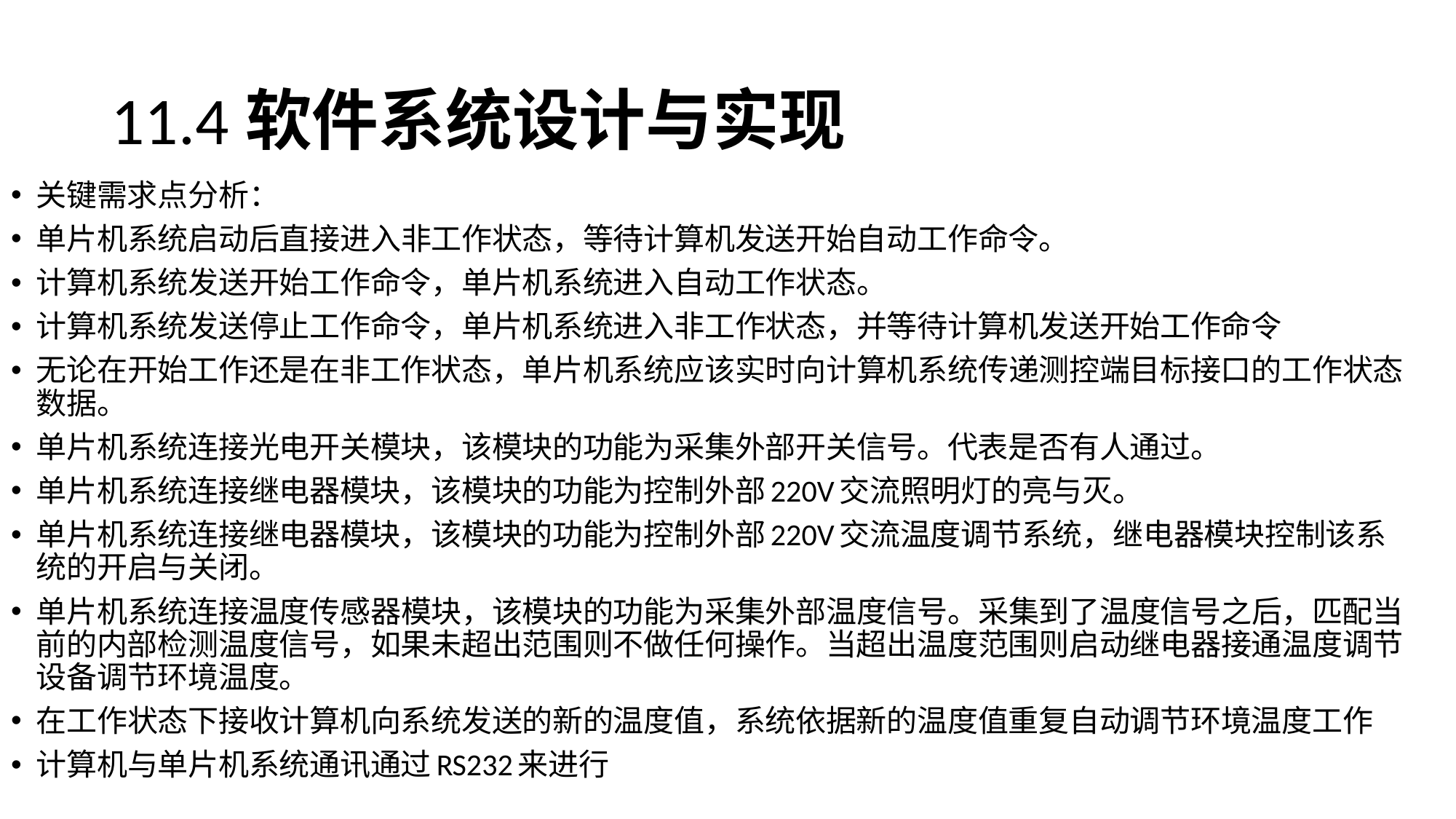

# 11.4软件系统设计与实现
关键需求点分析：
单片机系统启动后直接进入非工作状态，等待计算机发送开始自动工作命令。
计算机系统发送开始工作命令，单片机系统进入自动工作状态。
计算机系统发送停止工作命令，单片机系统进入非工作状态，并等待计算机发送开始工作命令
无论在开始工作还是在非工作状态，单片机系统应该实时向计算机系统传递测控端目标接口的工作状态数据。
单片机系统连接光电开关模块，该模块的功能为采集外部开关信号。代表是否有人通过。
单片机系统连接继电器模块，该模块的功能为控制外部220V交流照明灯的亮与灭。
单片机系统连接继电器模块，该模块的功能为控制外部220V交流温度调节系统，继电器模块控制该系统的开启与关闭。
单片机系统连接温度传感器模块，该模块的功能为采集外部温度信号。采集到了温度信号之后，匹配当前的内部检测温度信号，如果未超出范围则不做任何操作。当超出温度范围则启动继电器接通温度调节设备调节环境温度。
在工作状态下接收计算机向系统发送的新的温度值，系统依据新的温度值重复自动调节环境温度工作
计算机与单片机系统通讯通过RS232来进行